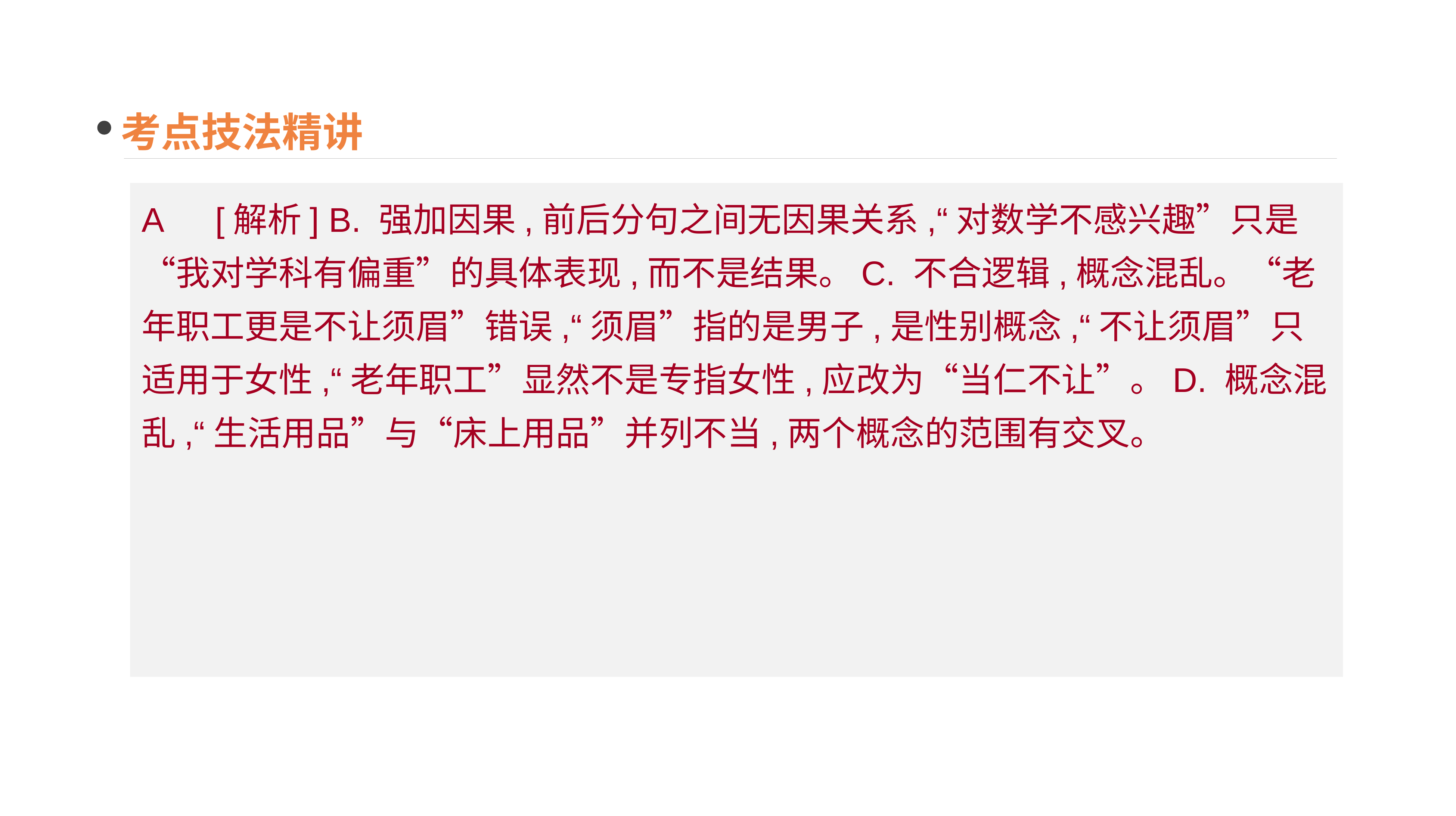

考点技法精讲

A　[解析] B. 强加因果,前后分句之间无因果关系,“对数学不感兴趣”只是“我对学科有偏重”的具体表现,而不是结果。C. 不合逻辑,概念混乱。“老年职工更是不让须眉”错误,“须眉”指的是男子,是性别概念,“不让须眉”只适用于女性,“老年职工”显然不是专指女性,应改为“当仁不让”。D. 概念混乱,“生活用品”与“床上用品”并列不当,两个概念的范围有交叉。